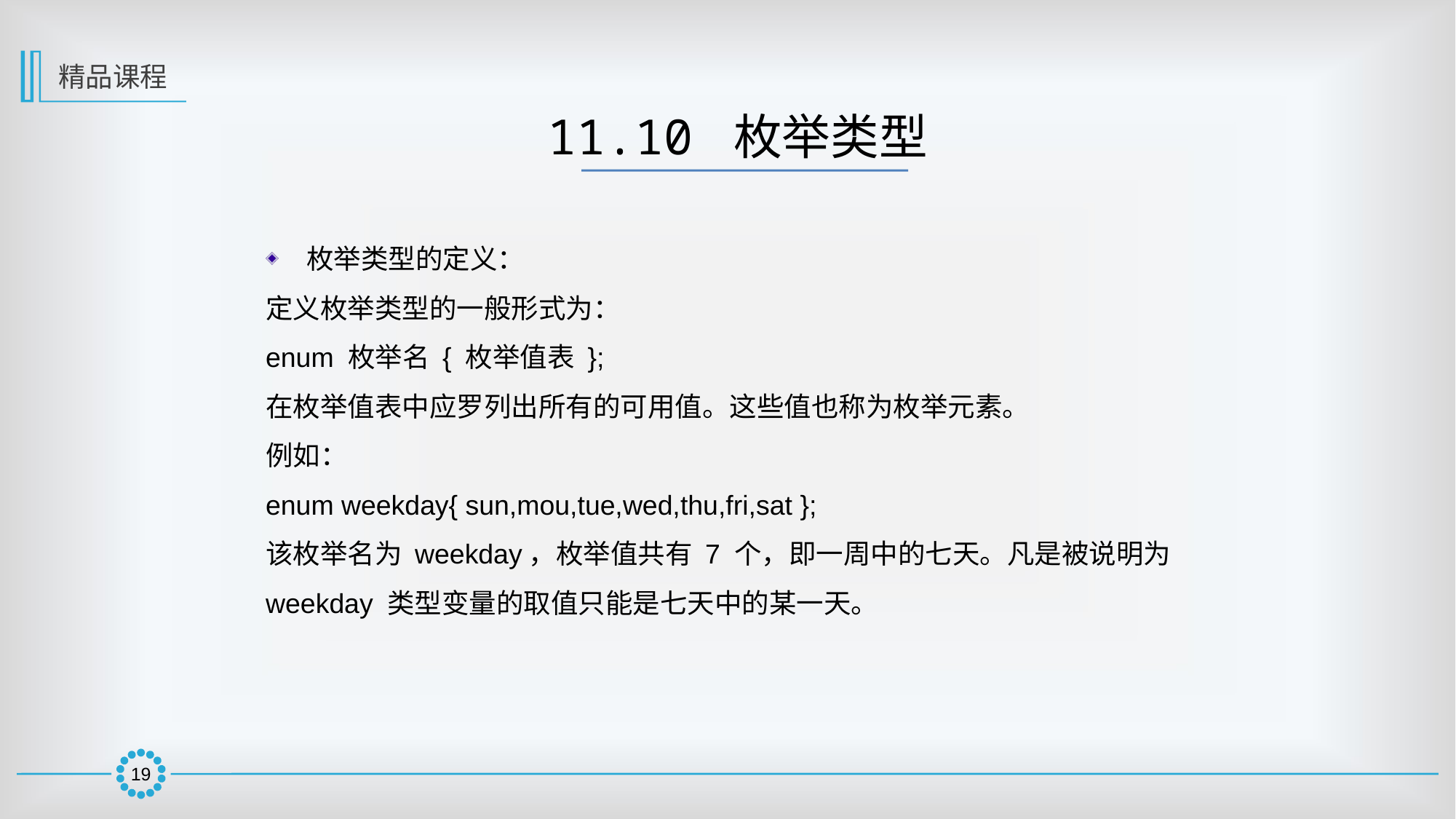

精品课程
11.10 枚举类型

枚举类型的定义：
定义枚举类型的一般形式为：
enum 枚举名 { 枚举值表 };
在枚举值表中应罗列出所有的可用值。这些值也称为枚举元素。
例如：
enum weekday{ sun,mou,tue,wed,thu,fri,sat };
该枚举名为 weekday，枚举值共有 7 个，即一周中的七天。凡是被说明为 weekday 类型变量的取值只能是七天中的某一天。

19